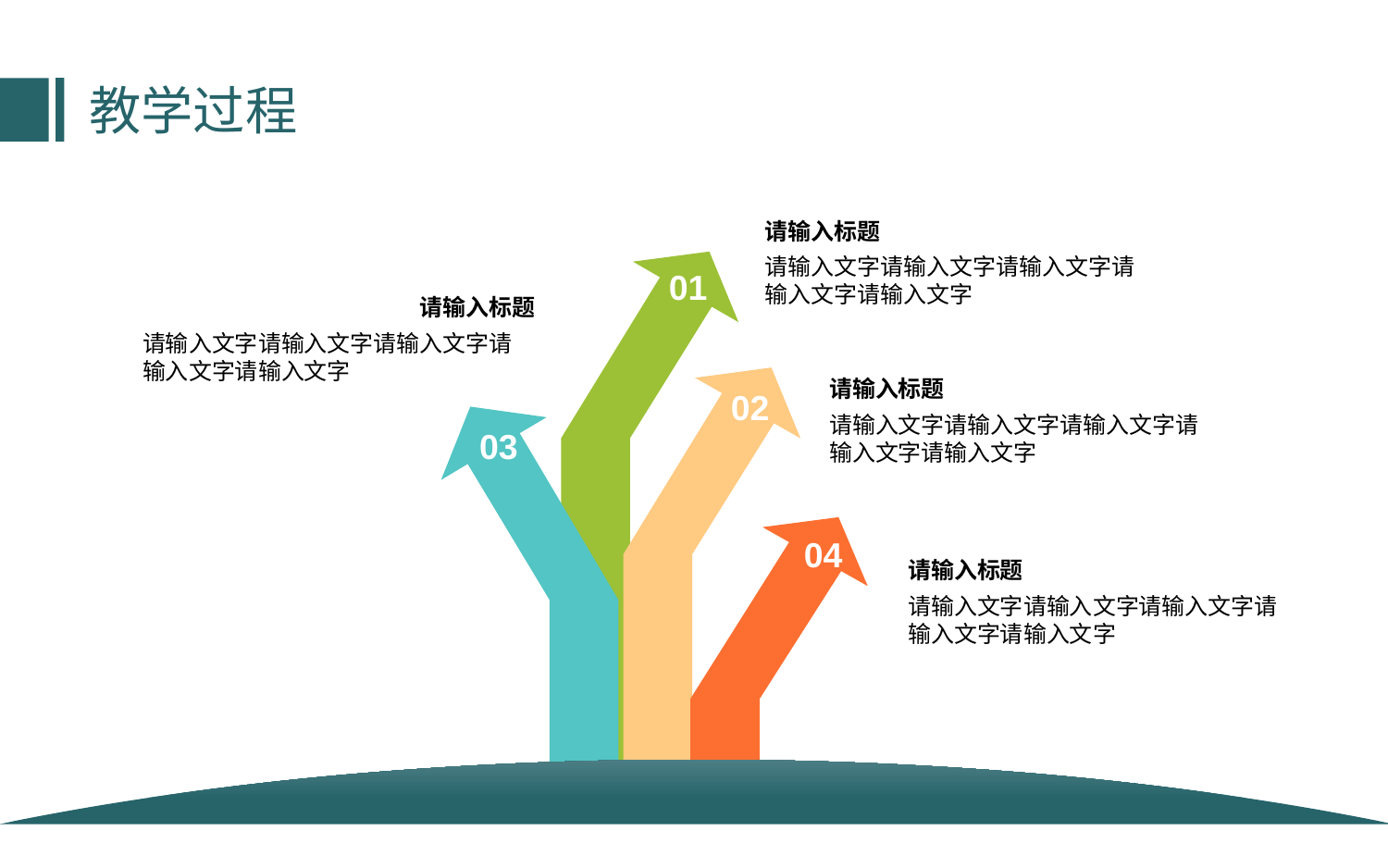

教学过程

请输入标题
请输入文字请输入文字请输入文字请输入文字请输入文字

01
请输入标题
请输入文字请输入文字请输入文字请输入文字请输入文字

02
请输入标题
请输入文字请输入文字请输入文字请输入文字请输入文字

03

04
请输入标题
请输入文字请输入文字请输入文字请输入文字请输入文字